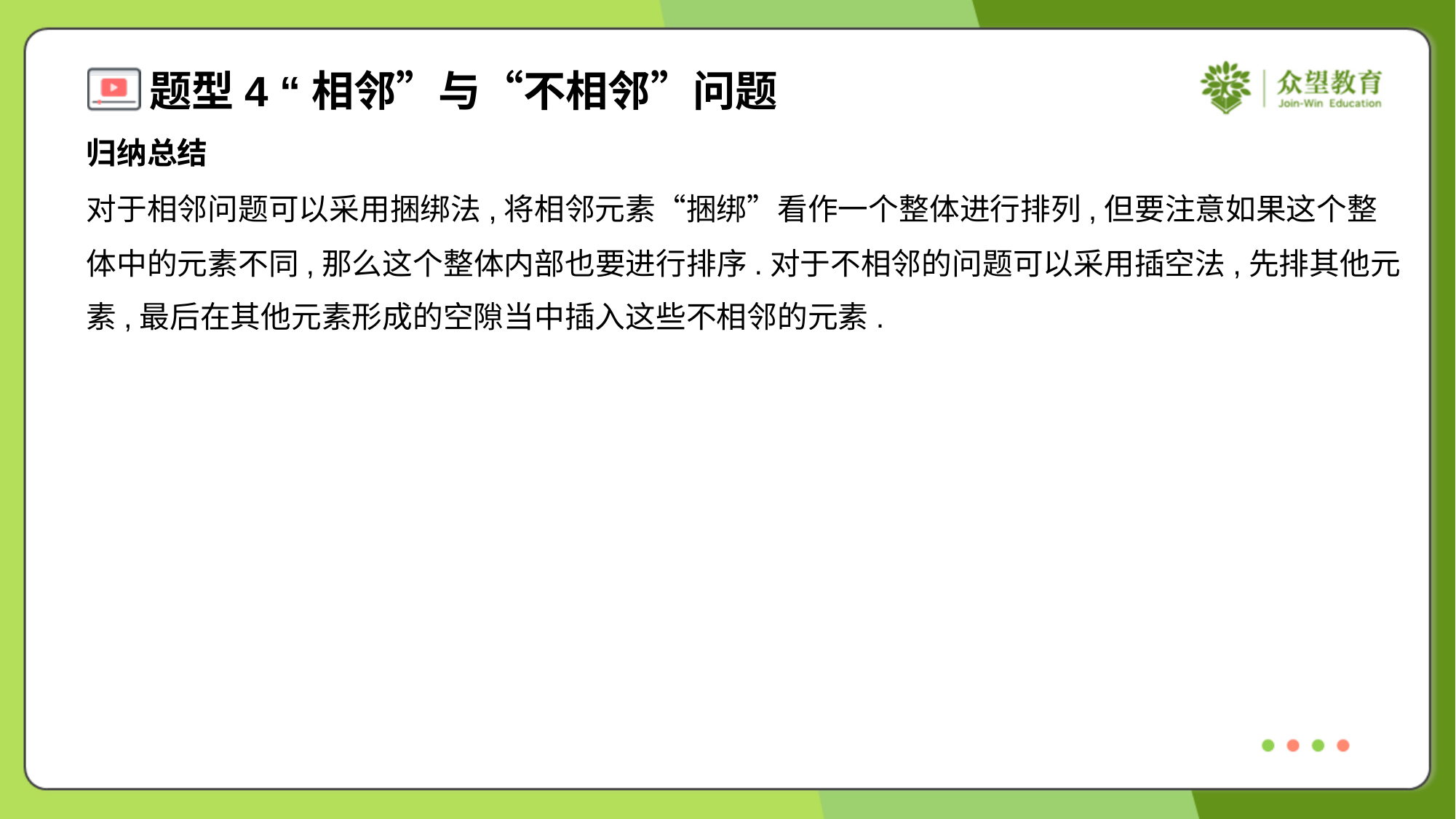

归纳总结
对于相邻问题可以采用捆绑法,将相邻元素“捆绑”看作一个整体进行排列,但要注意如果这个整
体中的元素不同,那么这个整体内部也要进行排序.对于不相邻的问题可以采用插空法,先排其他元
素,最后在其他元素形成的空隙当中插入这些不相邻的元素.